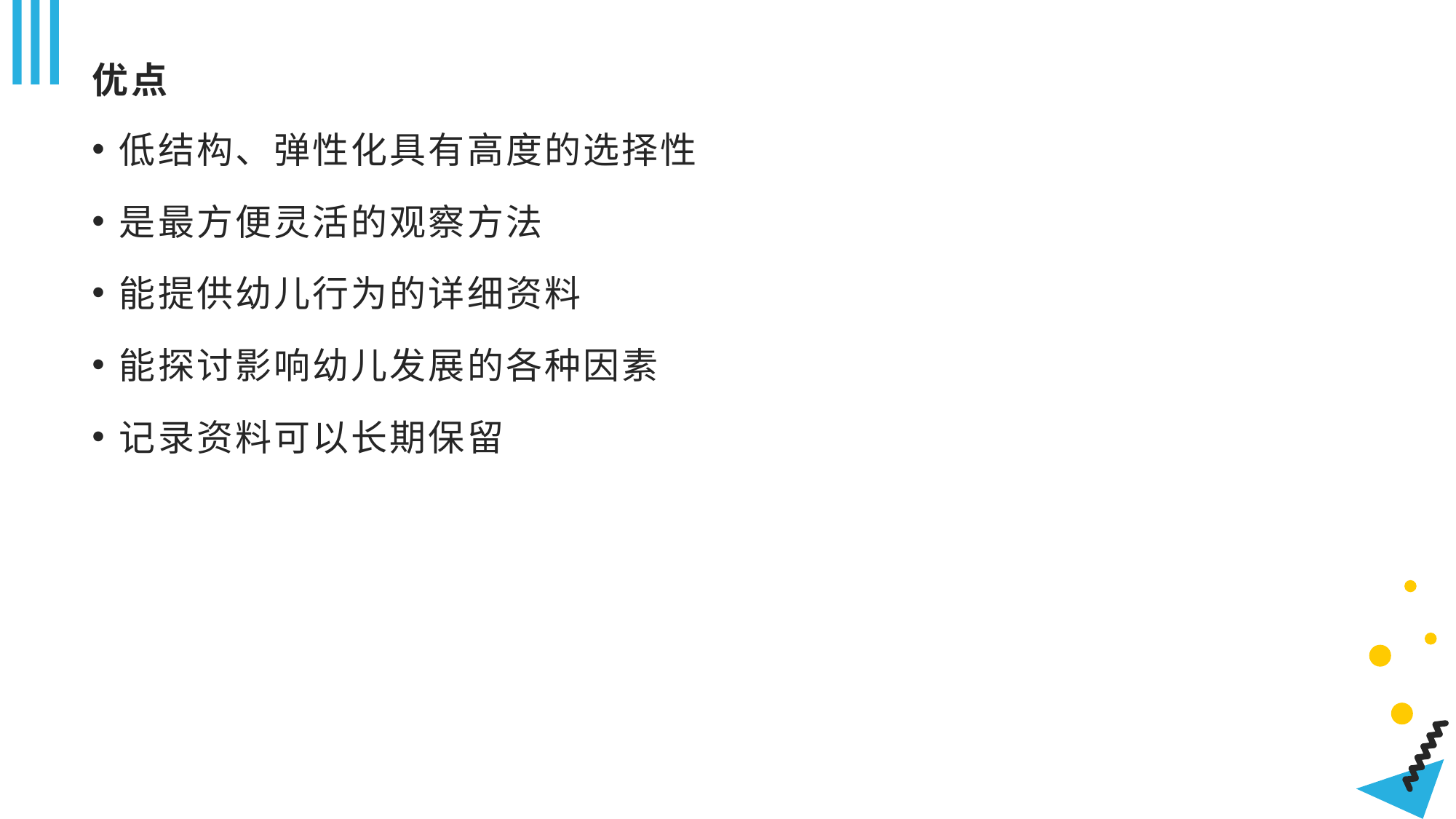

# 优点
低结构、弹性化具有高度的选择性
是最方便灵活的观察方法
能提供幼儿行为的详细资料
能探讨影响幼儿发展的各种因素
记录资料可以长期保留